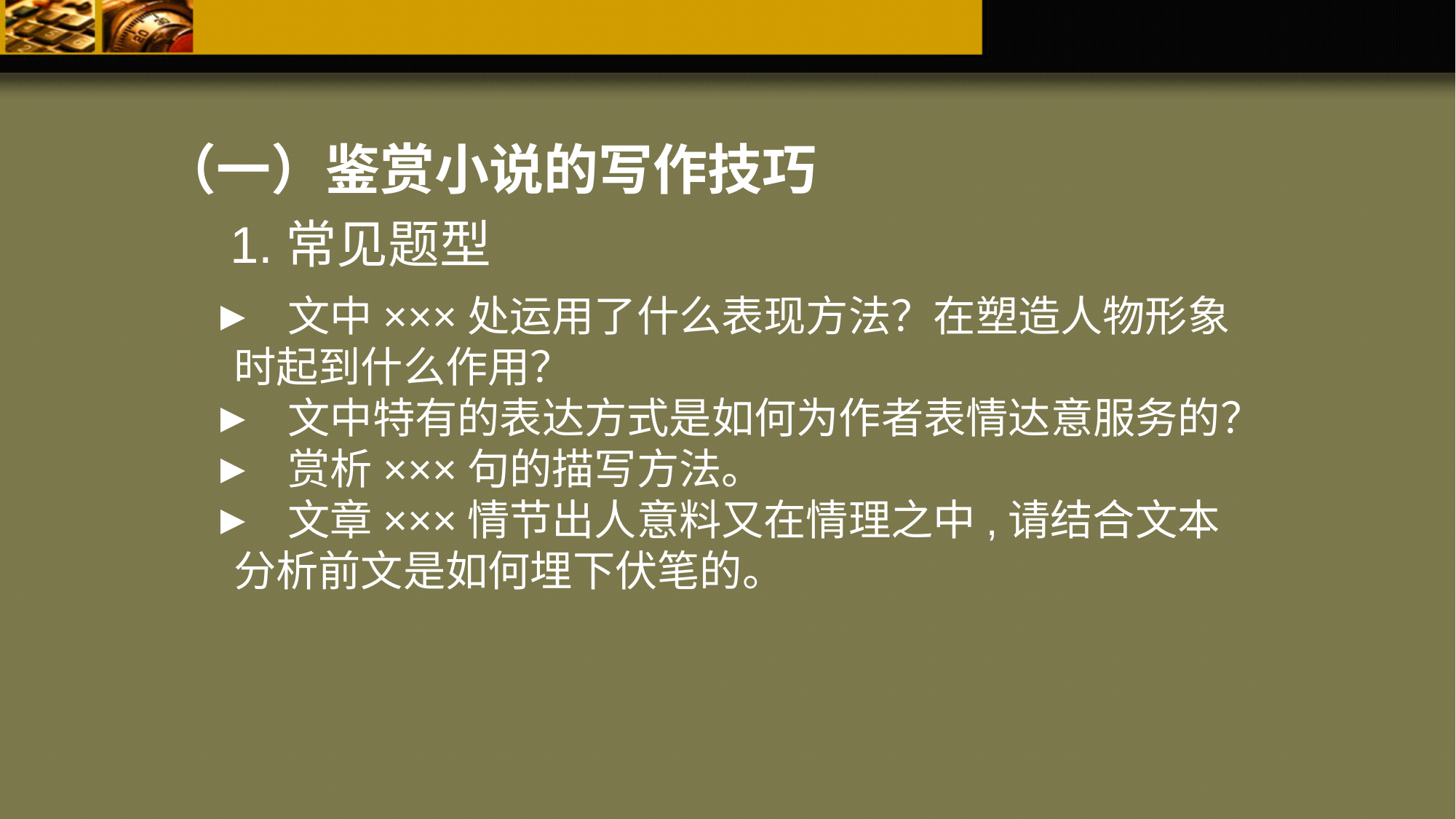

（一）鉴赏小说的写作技巧
1.常见题型
  文中×××处运用了什么表现方法？在塑造人物形象时起到什么作用？
  文中特有的表达方式是如何为作者表情达意服务的？
  赏析×××句的描写方法。
  文章×××情节出人意料又在情理之中,请结合文本分析前文是如何埋下伏笔的。